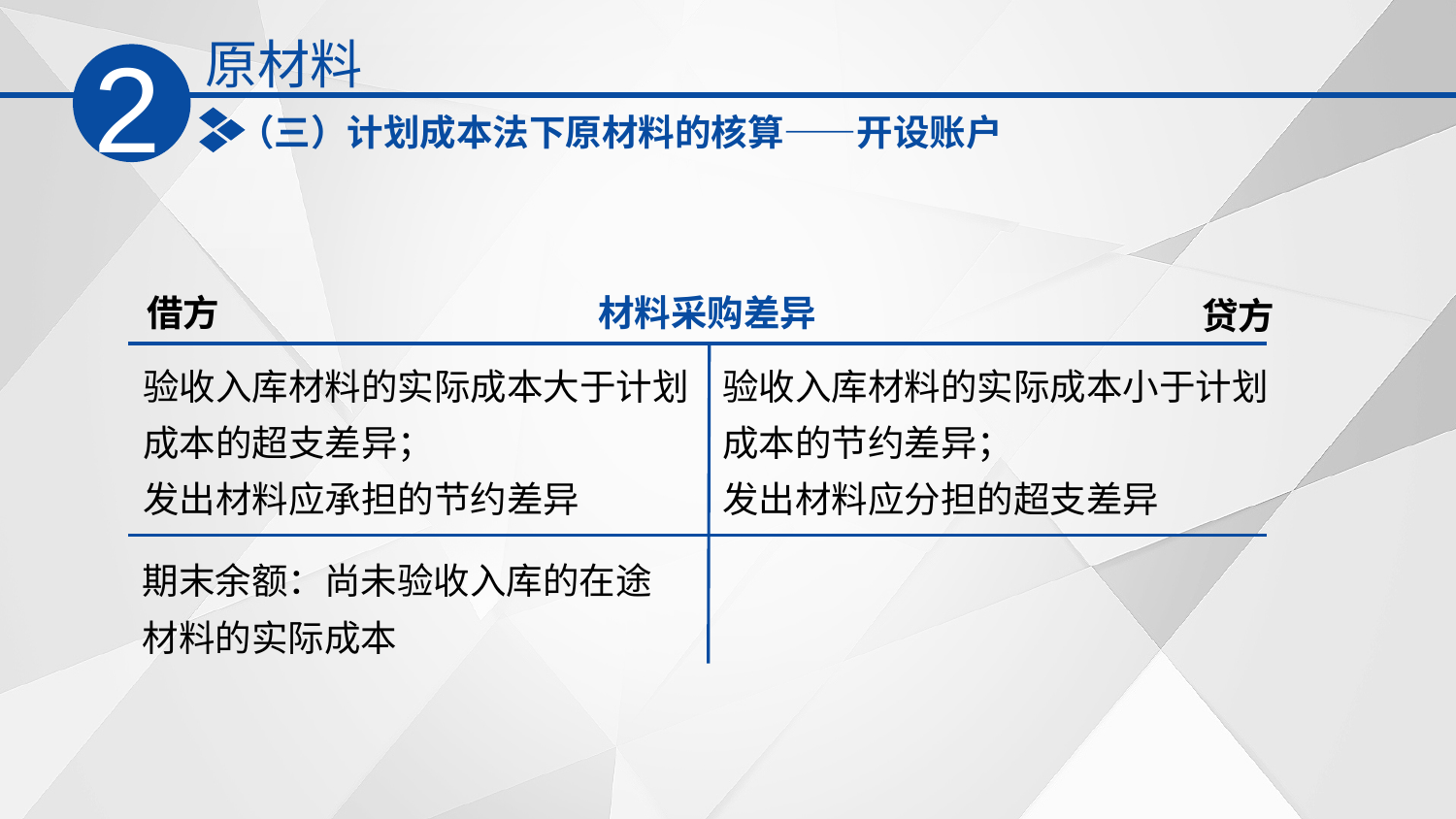

原材料
2

（三）计划成本法下原材料的核算——开设账户

借方
材料采购差异
贷方
验收入库材料的实际成本大于计划成本的超支差异；
发出材料应承担的节约差异
验收入库材料的实际成本小于计划成本的节约差异；
发出材料应分担的超支差异
期末余额：尚未验收入库的在途材料的实际成本